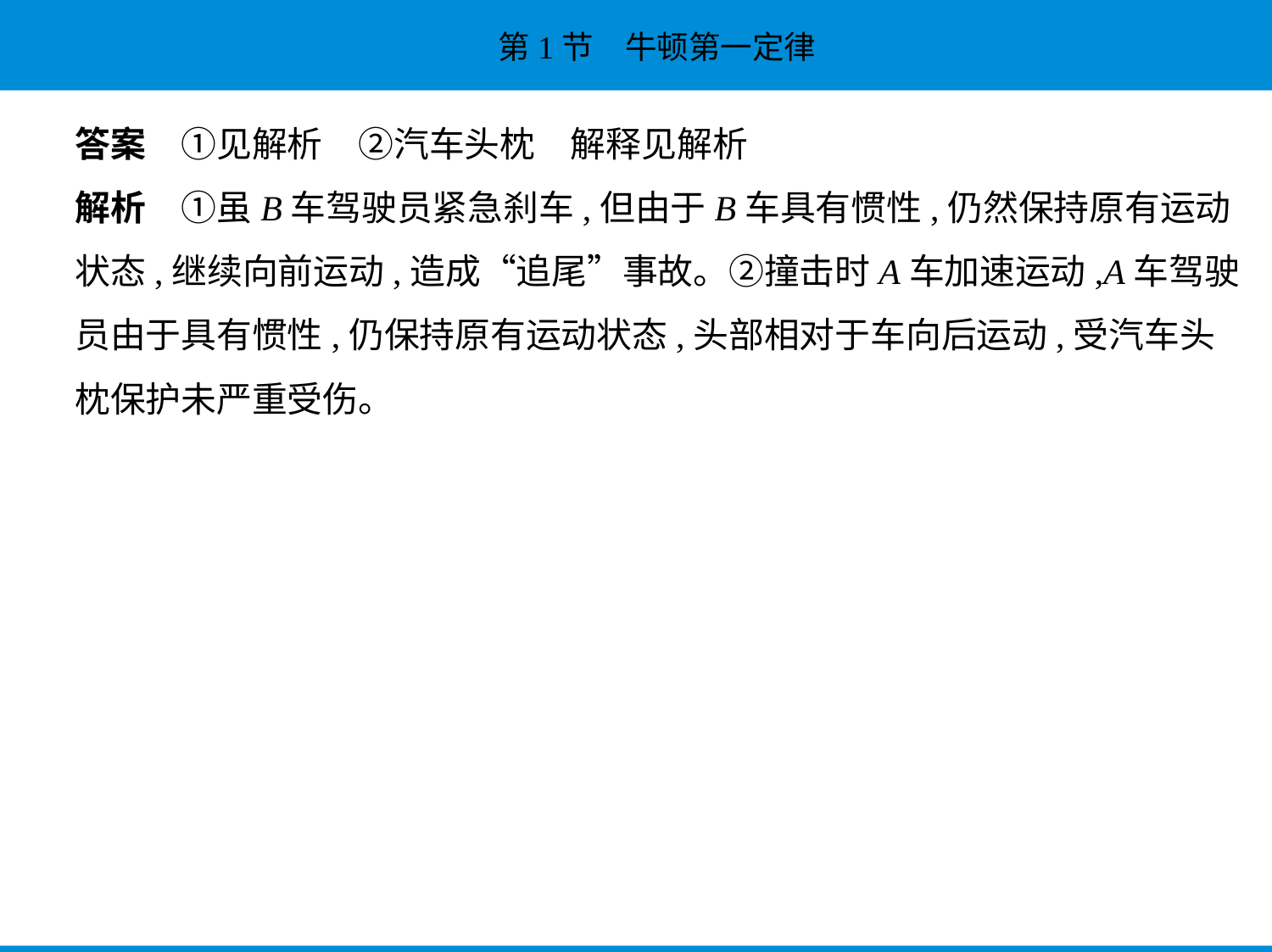

答案　①见解析　②汽车头枕　解释见解析
解析　①虽B车驾驶员紧急刹车,但由于B车具有惯性,仍然保持原有运动
状态,继续向前运动,造成“追尾”事故。②撞击时A车加速运动,A车驾驶
员由于具有惯性,仍保持原有运动状态,头部相对于车向后运动,受汽车头
枕保护未严重受伤。